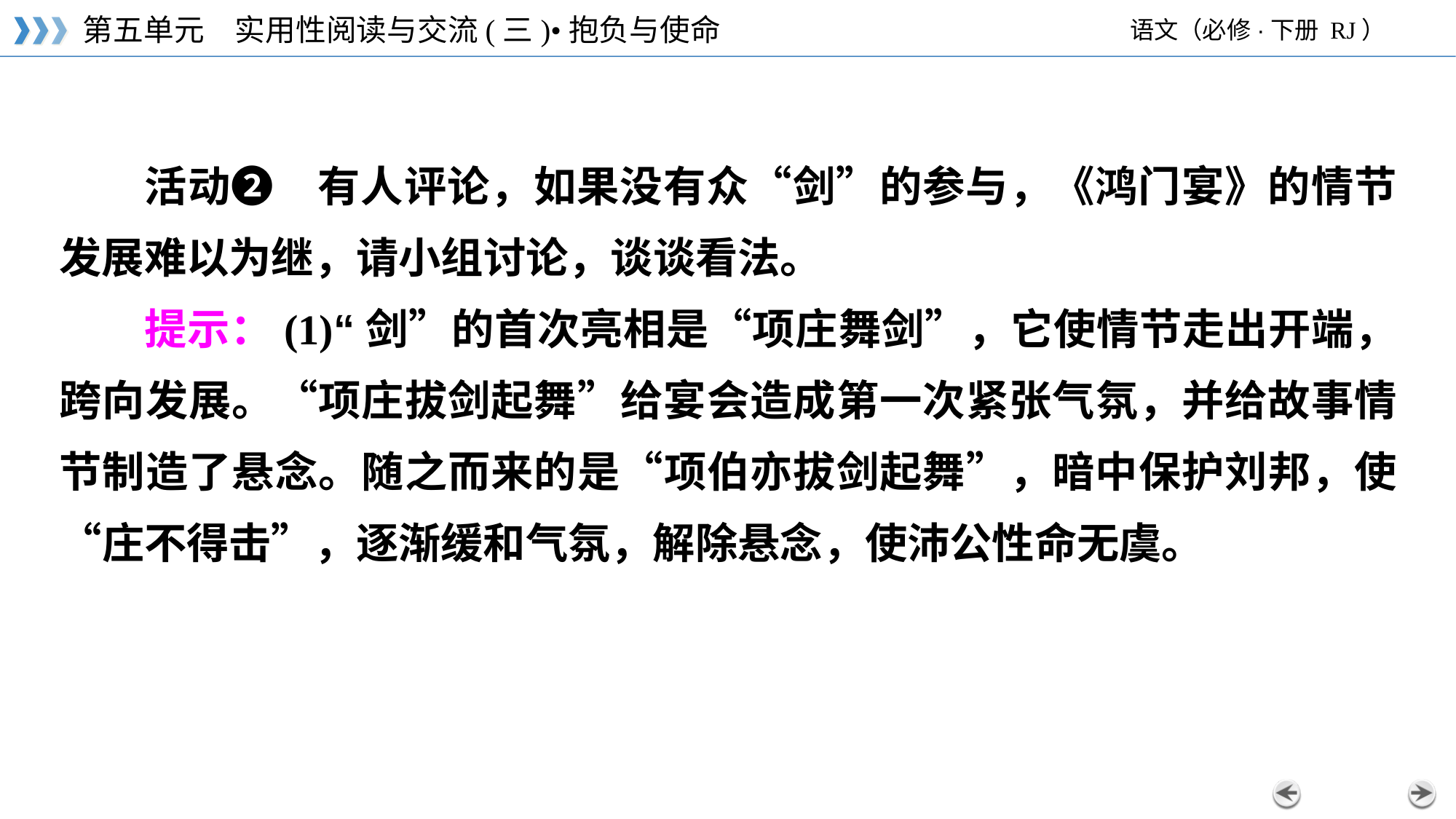

活动❷　有人评论，如果没有众“剑”的参与，《鸿门宴》的情节发展难以为继，请小组讨论，谈谈看法。
提示：(1)“剑”的首次亮相是“项庄舞剑”，它使情节走出开端，跨向发展。“项庄拔剑起舞”给宴会造成第一次紧张气氛，并给故事情节制造了悬念。随之而来的是“项伯亦拔剑起舞”，暗中保护刘邦，使“庄不得击”，逐渐缓和气氛，解除悬念，使沛公性命无虞。